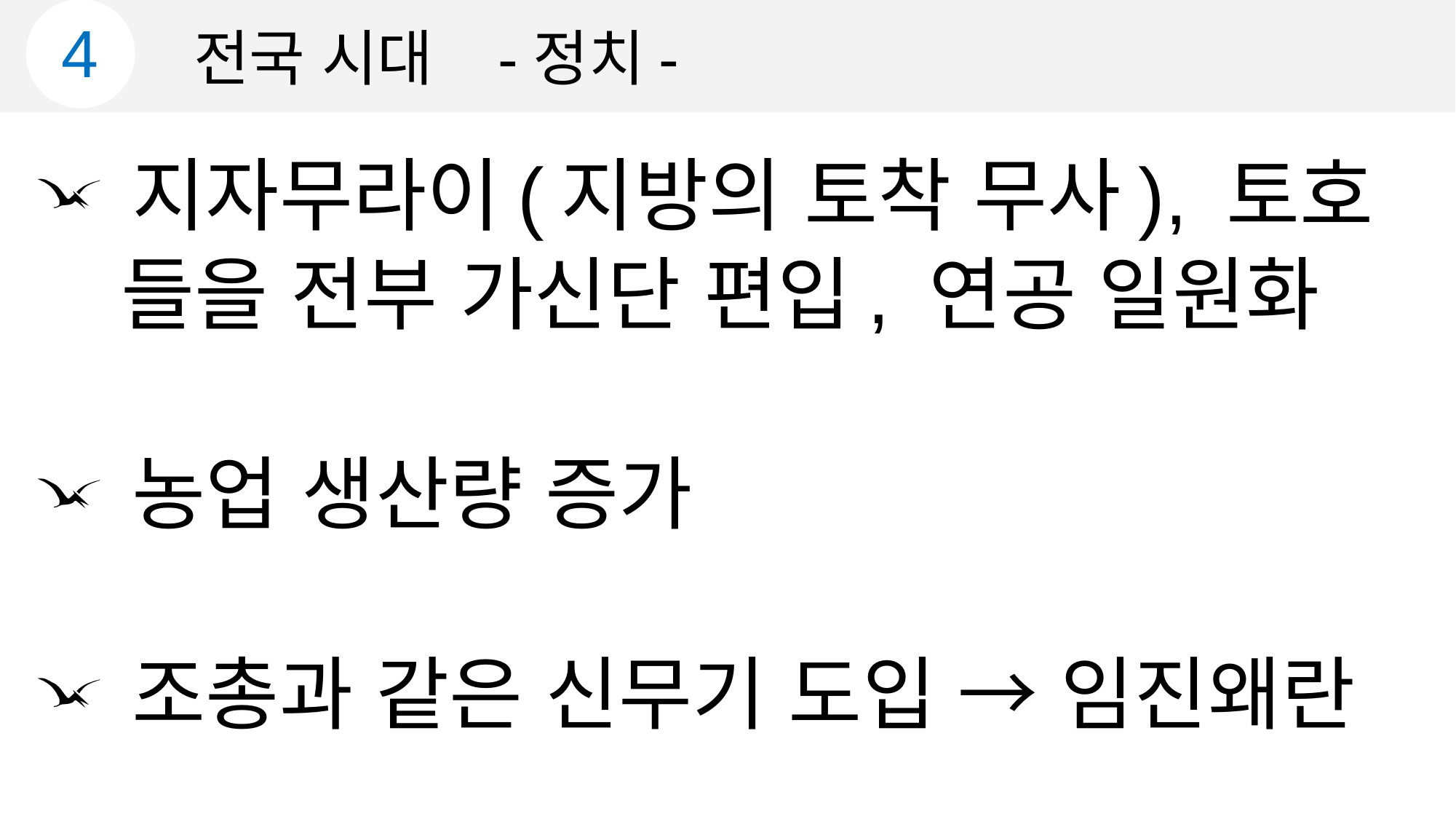

4
전국 시대   -정치-
 지자무라이(지방의 토착 무사), 토호
   들을 전부 가신단 편입, 연공 일원화

 농업 생산량 증가

 조총과 같은 신무기 도입 → 임진왜란